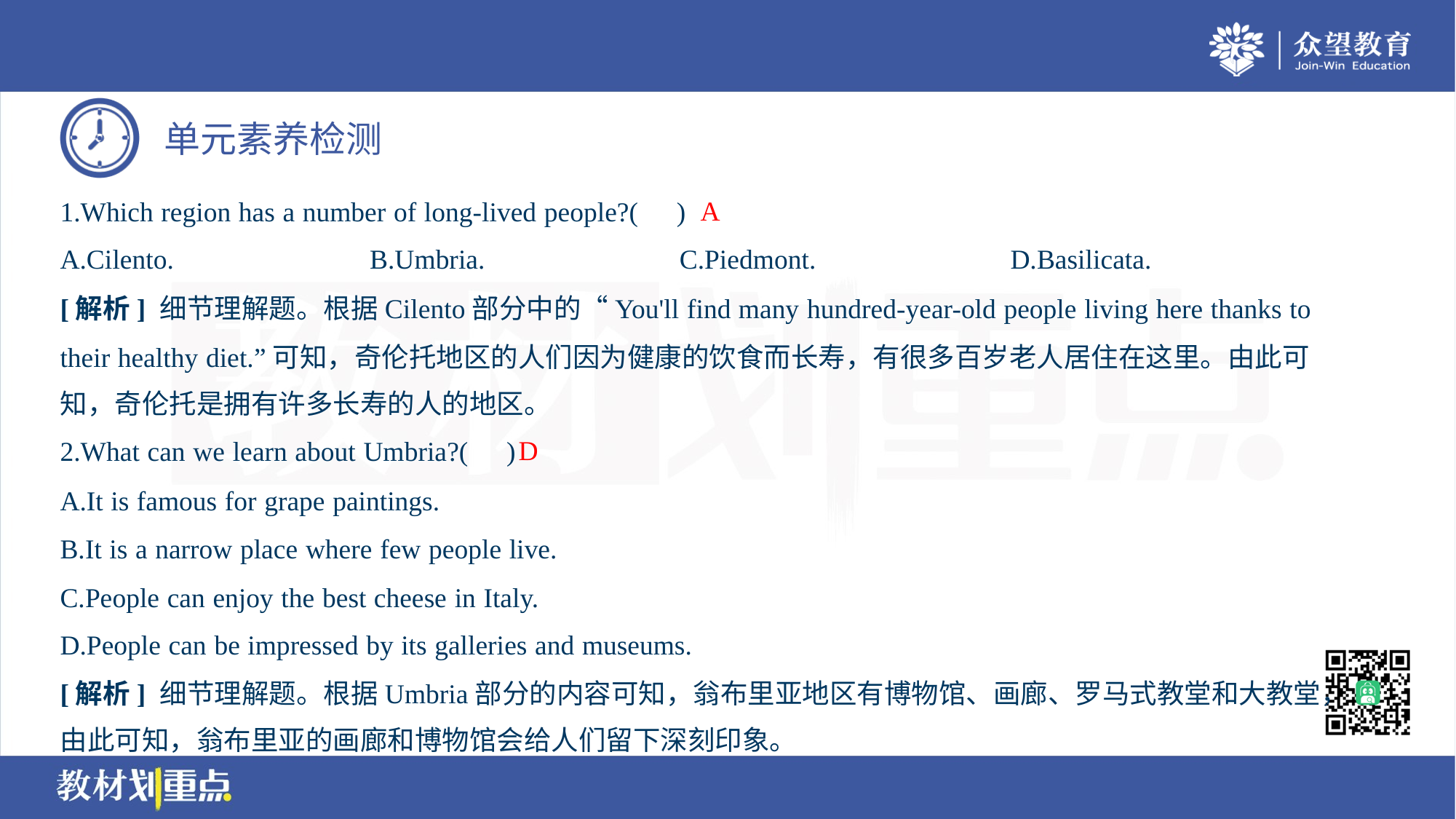

A
1.Which region has a number of long-lived people?(     )
A.Cilento.	B.Umbria.	C.Piedmont.	D.Basilicata.
[解析] 细节理解题。根据Cilento部分中的“You'll find many hundred-year-old people living here thanks to
their healthy diet.”可知，奇伦托地区的人们因为健康的饮食而长寿，有很多百岁老人居住在这里。由此可
知，奇伦托是拥有许多长寿的人的地区。
D
2.What can we learn about Umbria?(     )
A.It is famous for grape paintings.
B.It is a narrow place where few people live.
C.People can enjoy the best cheese in Italy.
D.People can be impressed by its galleries and museums.
[解析] 细节理解题。根据Umbria部分的内容可知，翁布里亚地区有博物馆、画廊、罗马式教堂和大教堂，
由此可知，翁布里亚的画廊和博物馆会给人们留下深刻印象。